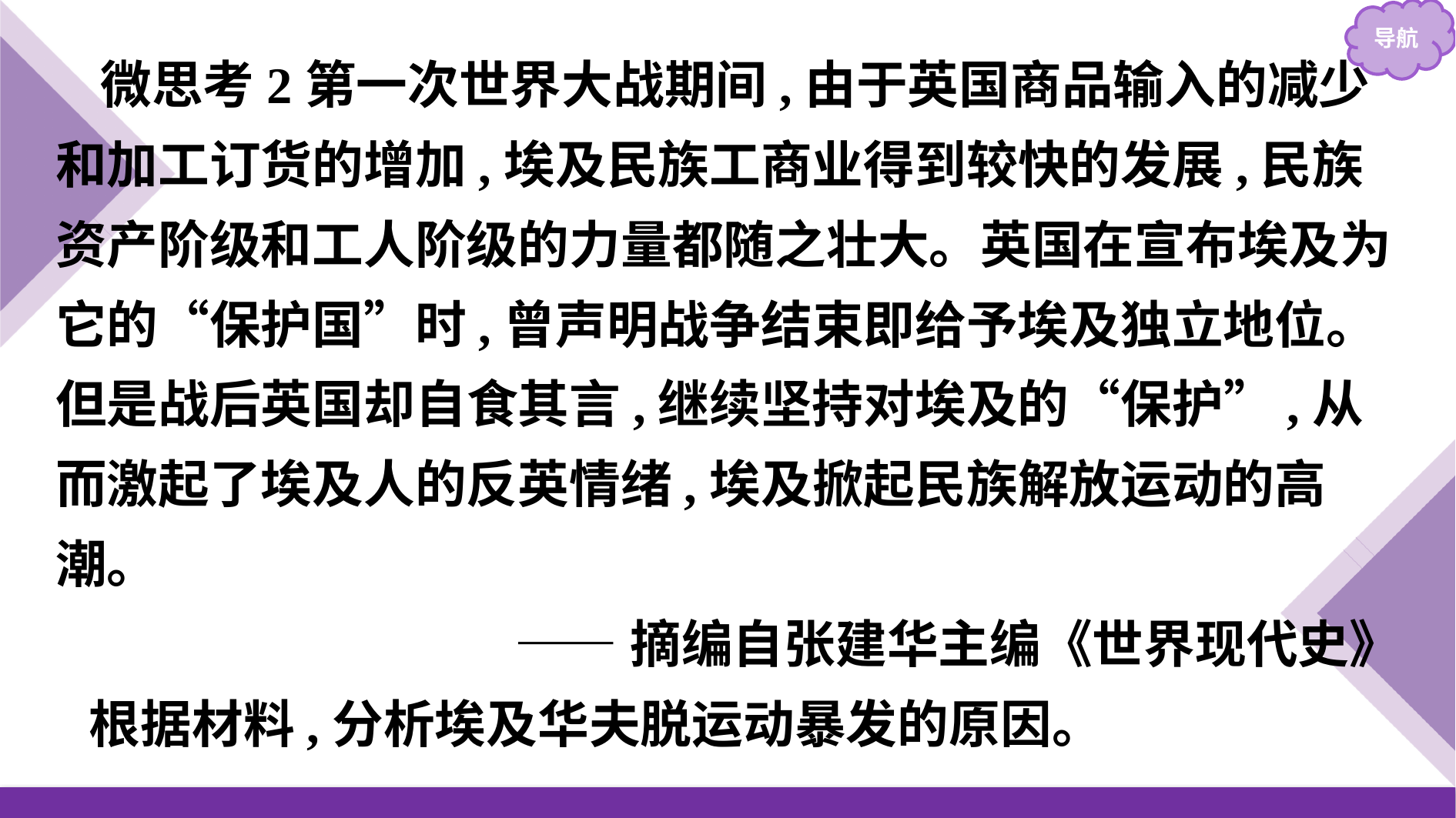

微思考2第一次世界大战期间,由于英国商品输入的减少和加工订货的增加,埃及民族工商业得到较快的发展,民族资产阶级和工人阶级的力量都随之壮大。英国在宣布埃及为它的“保护国”时,曾声明战争结束即给予埃及独立地位。但是战后英国却自食其言,继续坚持对埃及的“保护”,从而激起了埃及人的反英情绪,埃及掀起民族解放运动的高潮。
——摘编自张建华主编《世界现代史》
根据材料,分析埃及华夫脱运动暴发的原因。